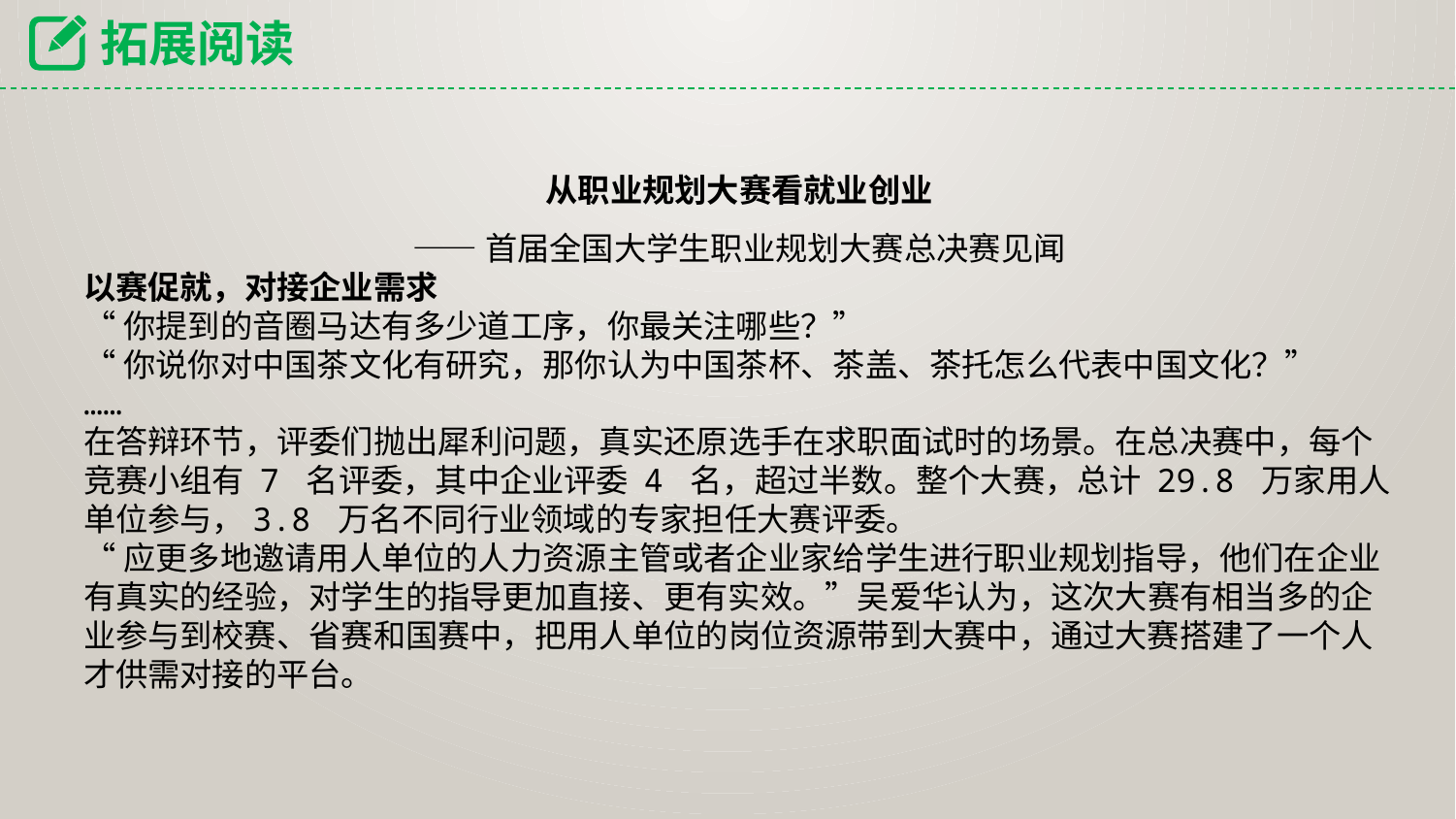

拓展阅读

从职业规划大赛看就业创业
——首届全国大学生职业规划大赛总决赛见闻
以赛促就，对接企业需求
“你提到的音圈马达有多少道工序，你最关注哪些？”
“你说你对中国茶文化有研究，那你认为中国茶杯、茶盖、茶托怎么代表中国文化？”
……
在答辩环节，评委们抛出犀利问题，真实还原选手在求职面试时的场景。在总决赛中，每个
竞赛小组有 7 名评委，其中企业评委 4 名，超过半数。整个大赛，总计 29.8 万家用人单位参与，3.8 万名不同行业领域的专家担任大赛评委。
“应更多地邀请用人单位的人力资源主管或者企业家给学生进行职业规划指导，他们在企业
有真实的经验，对学生的指导更加直接、更有实效。”吴爱华认为，这次大赛有相当多的企业参与到校赛、省赛和国赛中，把用人单位的岗位资源带到大赛中，通过大赛搭建了一个人才供需对接的平台。

87